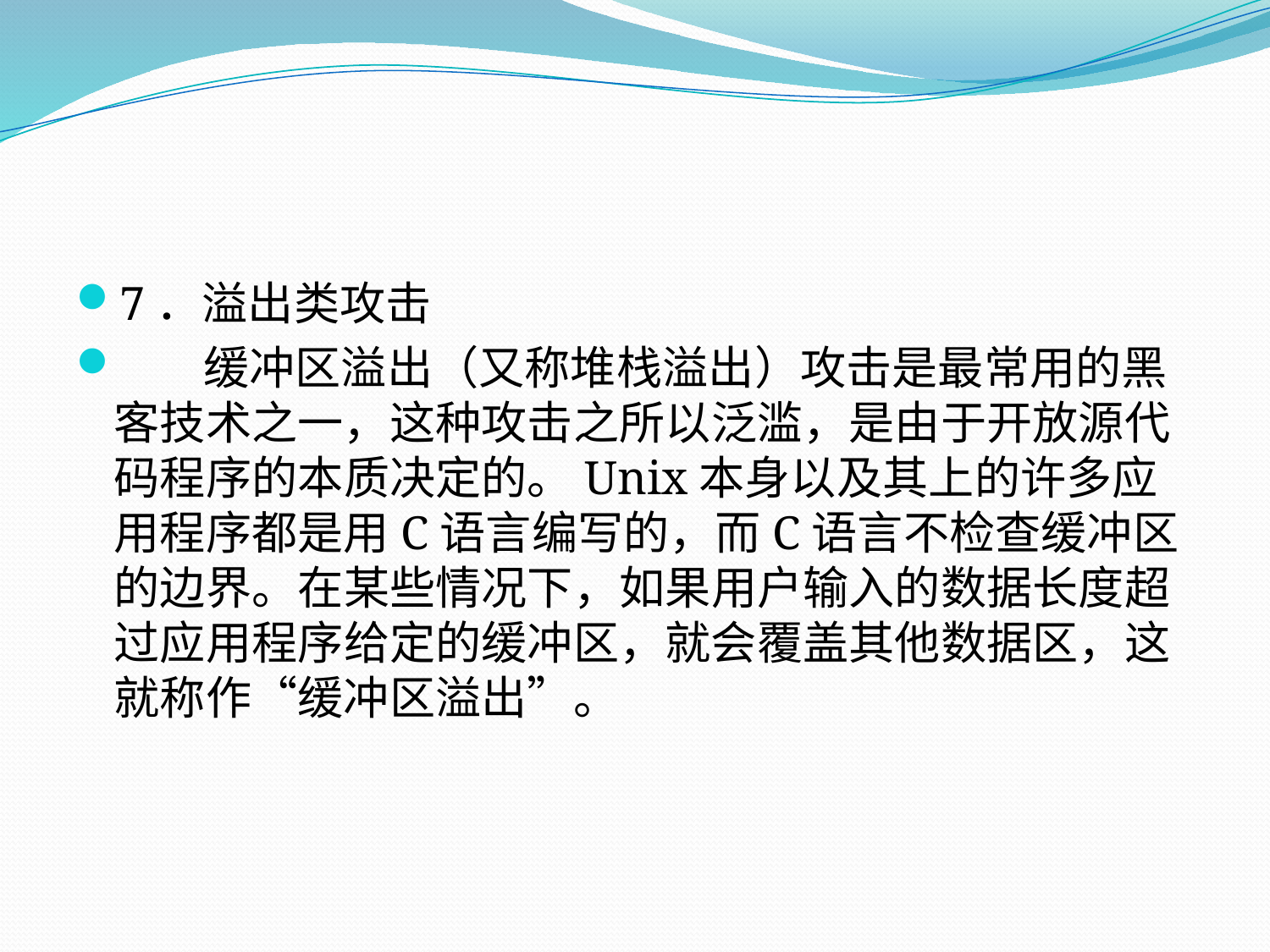

#
7．溢出类攻击
       缓冲区溢出（又称堆栈溢出）攻击是最常用的黑客技术之一，这种攻击之所以泛滥，是由于开放源代码程序的本质决定的。Unix本身以及其上的许多应用程序都是用C语言编写的，而C语言不检查缓冲区的边界。在某些情况下，如果用户输入的数据长度超过应用程序给定的缓冲区，就会覆盖其他数据区，这就称作“缓冲区溢出”。